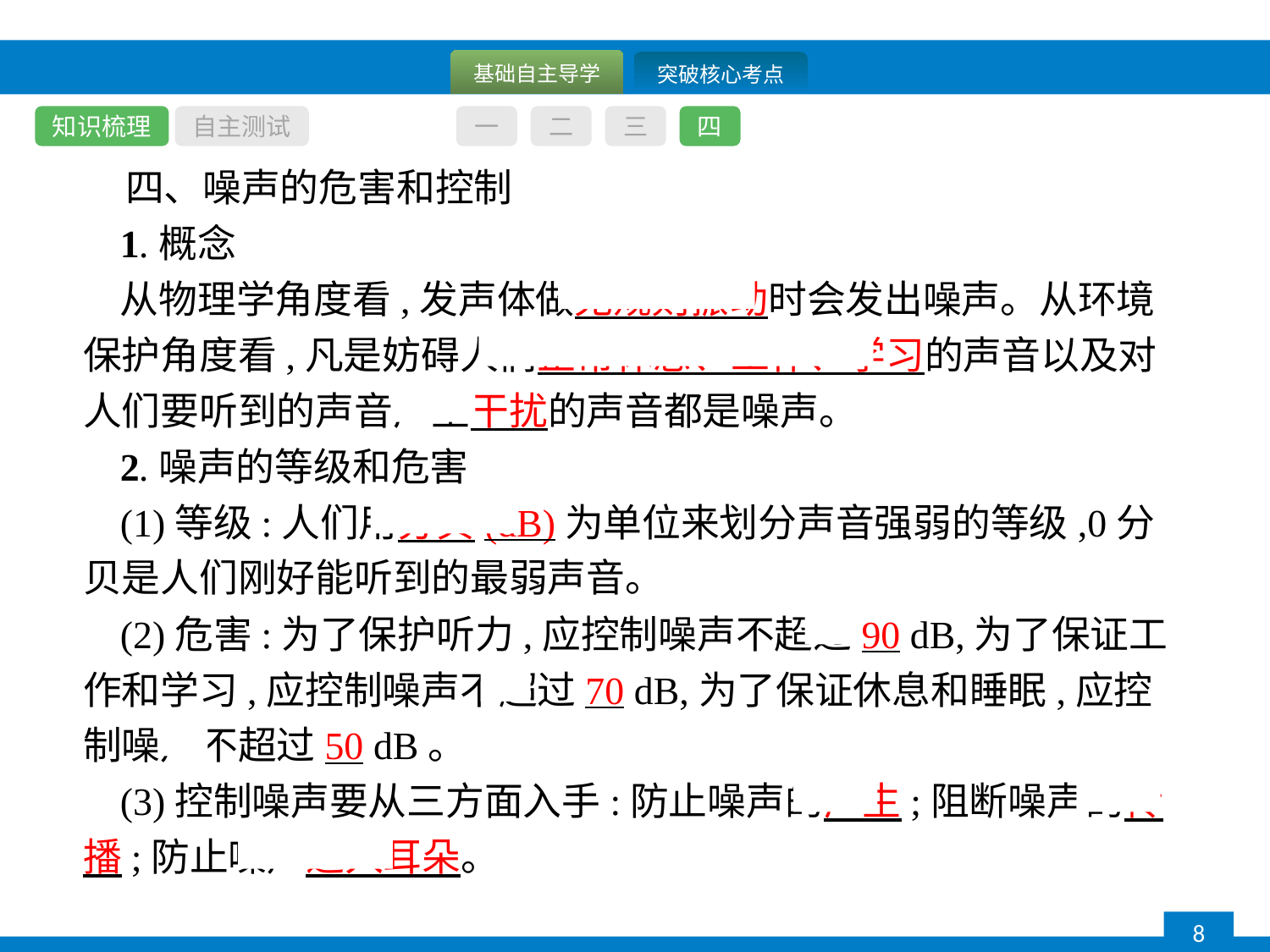

知识梳理
自主测试
一
二
三
四
四、噪声的危害和控制
1.概念
从物理学角度看,发声体做无规则振动时会发出噪声。从环境保护角度看,凡是妨碍人们正常休息、工作、学习的声音以及对人们要听到的声音产生干扰的声音都是噪声。
2.噪声的等级和危害
(1)等级:人们用分贝(dB)为单位来划分声音强弱的等级,0分贝是人们刚好能听到的最弱声音。
(2)危害:为了保护听力,应控制噪声不超过90 dB,为了保证工作和学习,应控制噪声不超过70 dB,为了保证休息和睡眠,应控制噪声不超过50 dB。
(3)控制噪声要从三方面入手:防止噪声的产生;阻断噪声的传播;防止噪声进入耳朵。